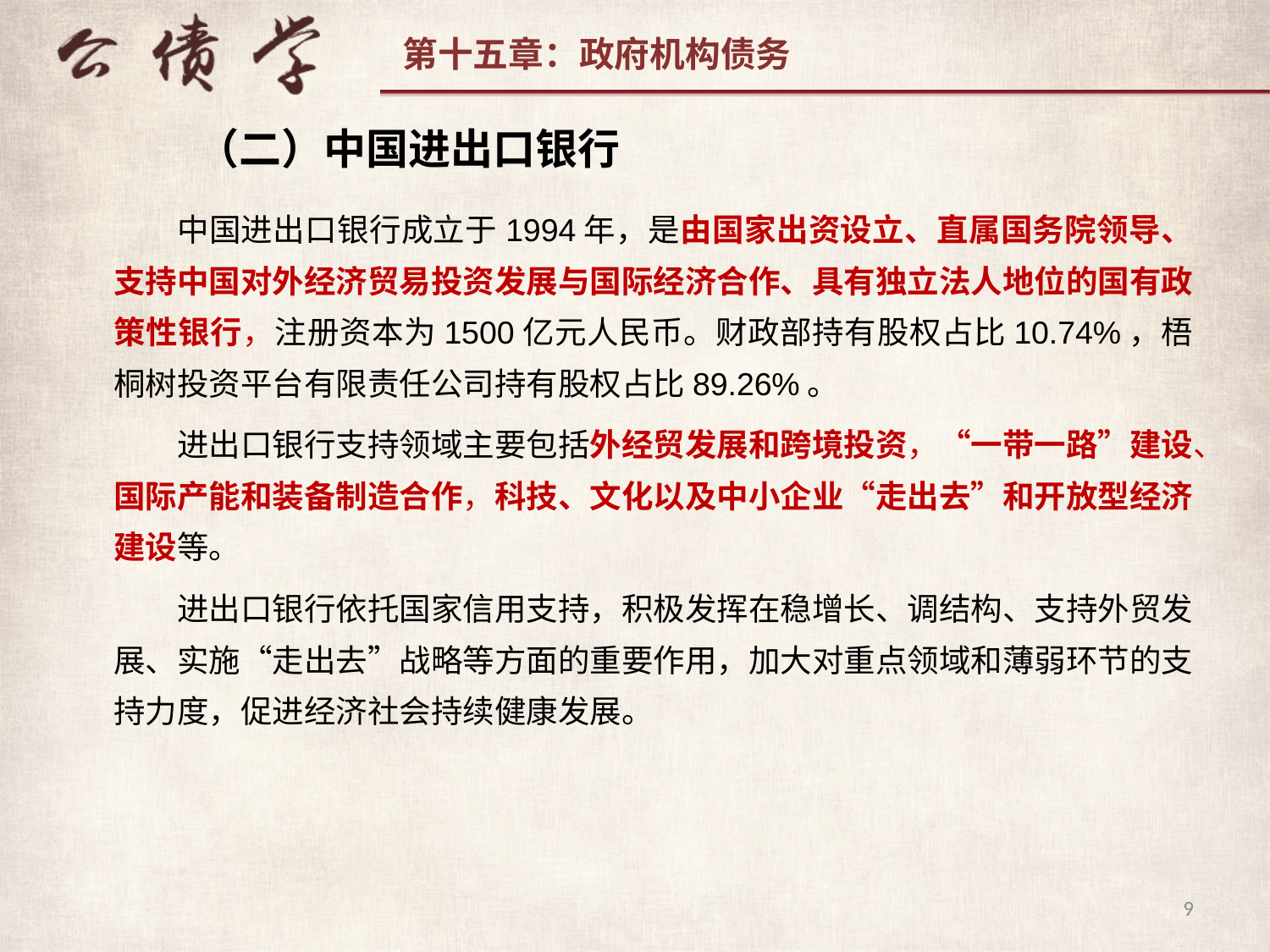

（二）中国进出口银行
中国进出口银行成立于1994年，是由国家出资设立、直属国务院领导、支持中国对外经济贸易投资发展与国际经济合作、具有独立法人地位的国有政策性银行，注册资本为1500亿元人民币。财政部持有股权占比10.74%，梧桐树投资平台有限责任公司持有股权占比89.26%。
进出口银行支持领域主要包括外经贸发展和跨境投资，“一带一路”建设、国际产能和装备制造合作，科技、文化以及中小企业“走出去”和开放型经济建设等。
进出口银行依托国家信用支持，积极发挥在稳增长、调结构、支持外贸发展、实施“走出去”战略等方面的重要作用，加大对重点领域和薄弱环节的支持力度，促进经济社会持续健康发展。
9